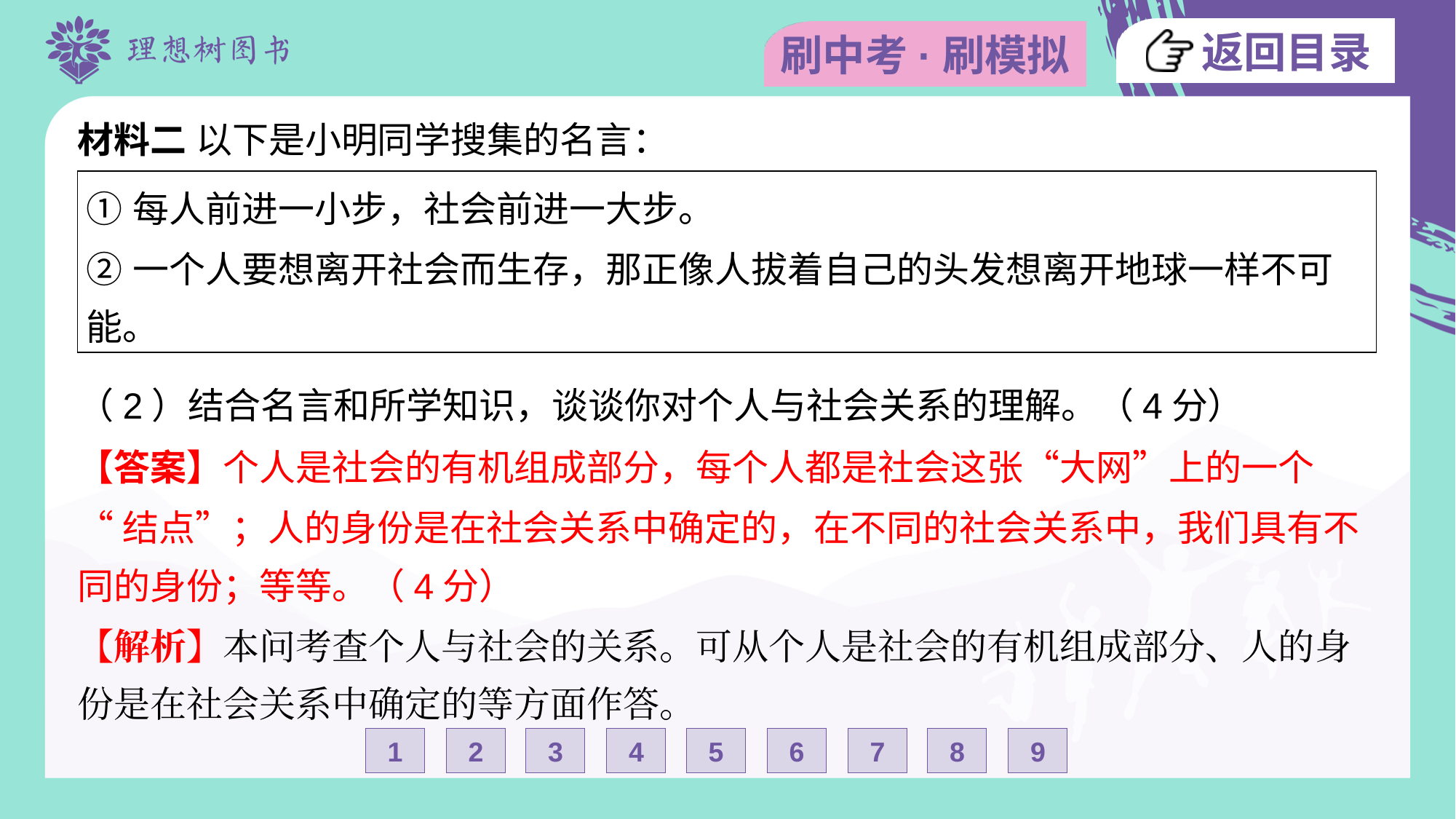

材料二 以下是小明同学搜集的名言：
| ①每人前进一小步，社会前进一大步。 ②一个人要想离开社会而生存，那正像人拔着自己的头发想离开地球一样不可 能。 |
| --- |
（2）结合名言和所学知识，谈谈你对个人与社会关系的理解。（4分）
【答案】个人是社会的有机组成部分，每个人都是社会这张“大网”上的一个
“结点”；人的身份是在社会关系中确定的，在不同的社会关系中，我们具有不
同的身份；等等。（4分）
【解析】本问考查个人与社会的关系。可从个人是社会的有机组成部分、人的身
份是在社会关系中确定的等方面作答。